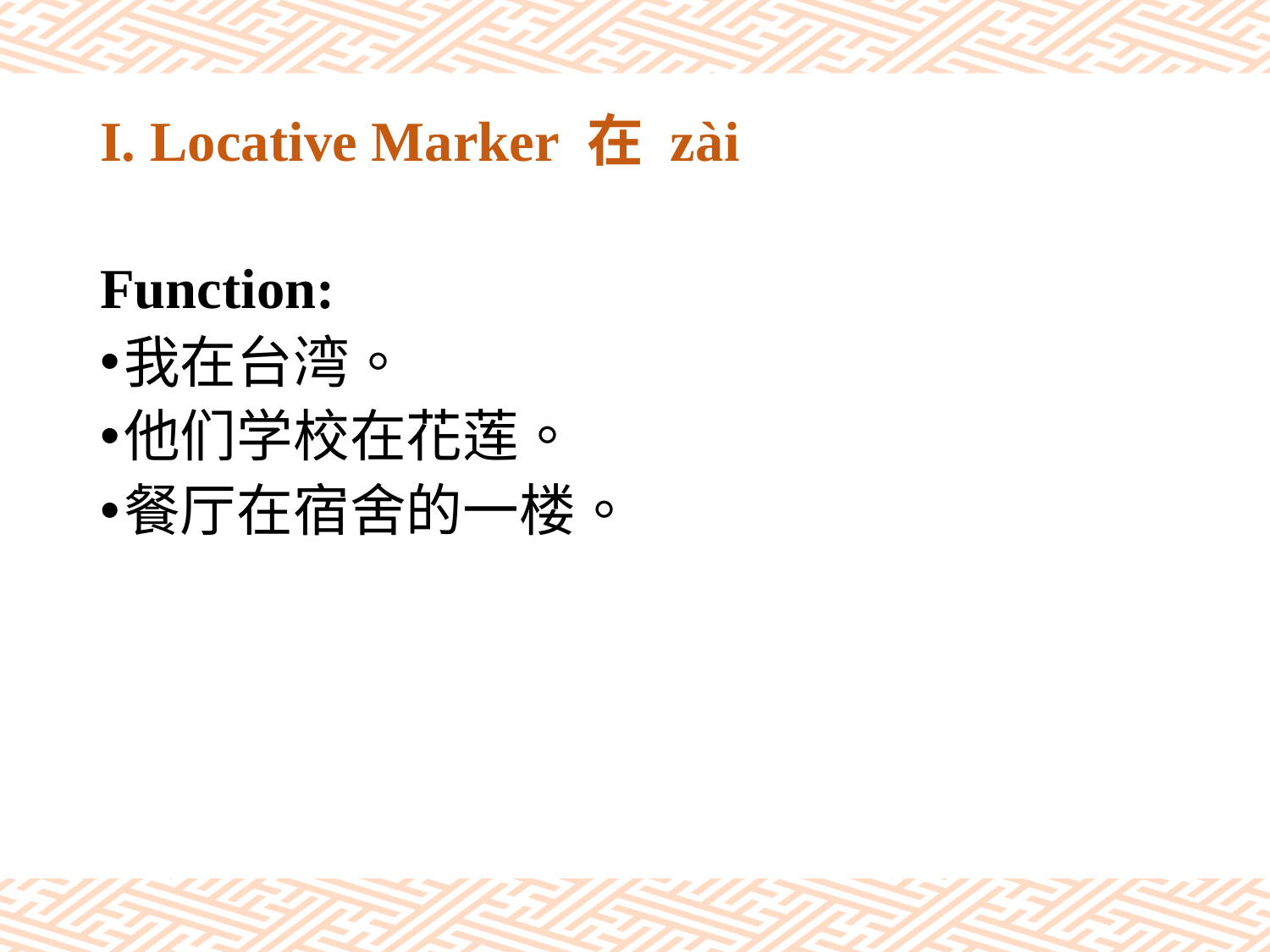

# I. Locative Marker 在 zài
Function:
我在台湾。
他们学校在花莲。
餐厅在宿舍的一楼。